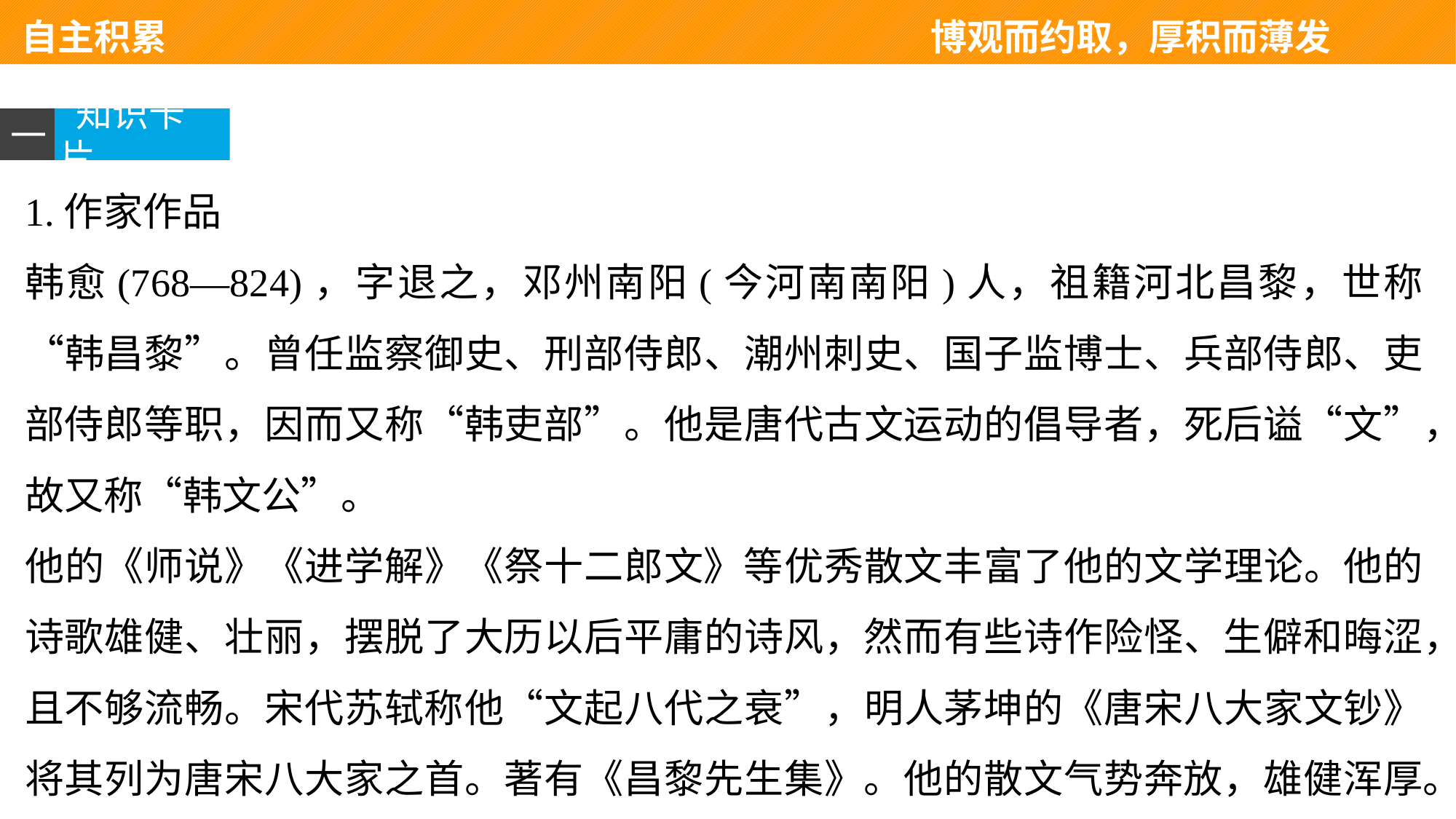

自主积累　　　　　　　　　　　　　　                               博观而约取，厚积而薄发
一
 知识卡片
1.作家作品
韩愈(768—824)，字退之，邓州南阳(今河南南阳)人，祖籍河北昌黎，世称“韩昌黎”。曾任监察御史、刑部侍郎、潮州刺史、国子监博士、兵部侍郎、吏部侍郎等职，因而又称“韩吏部”。他是唐代古文运动的倡导者，死后谥“文”，故又称“韩文公”。
他的《师说》《进学解》《祭十二郎文》等优秀散文丰富了他的文学理论。他的诗歌雄健、壮丽，摆脱了大历以后平庸的诗风，然而有些诗作险怪、生僻和晦涩，且不够流畅。宋代苏轼称他“文起八代之衰”，明人茅坤的《唐宋八大家文钞》将其列为唐宋八大家之首。著有《昌黎先生集》。他的散文气势奔放，雄健浑厚。